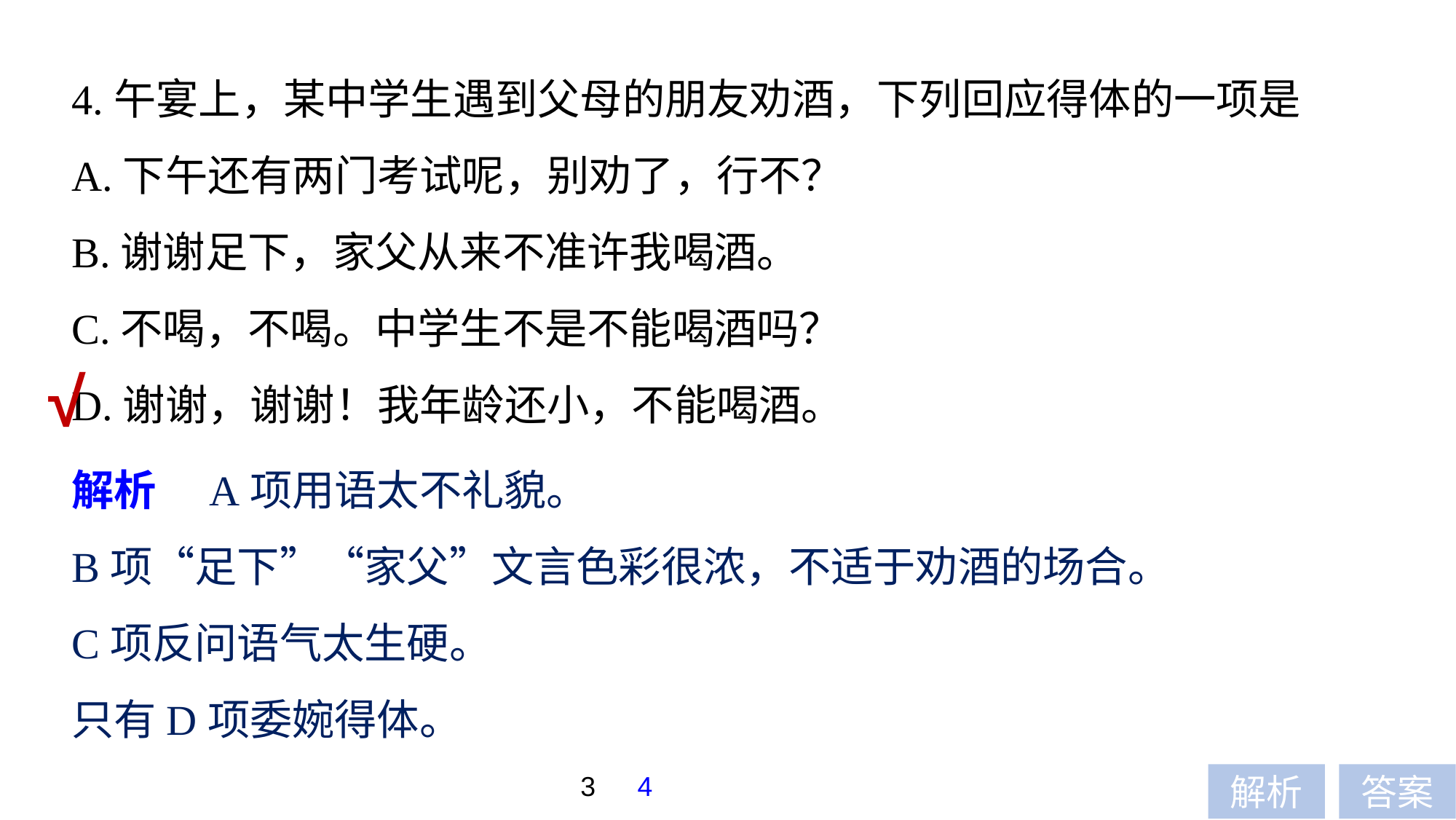

4.午宴上，某中学生遇到父母的朋友劝酒，下列回应得体的一项是
A.下午还有两门考试呢，别劝了，行不？
B.谢谢足下，家父从来不准许我喝酒。
C.不喝，不喝。中学生不是不能喝酒吗？
D.谢谢，谢谢！我年龄还小，不能喝酒。
√
解析　A项用语太不礼貌。
B项“足下”“家父”文言色彩很浓，不适于劝酒的场合。
C项反问语气太生硬。
只有D项委婉得体。
3
4
解析
答案